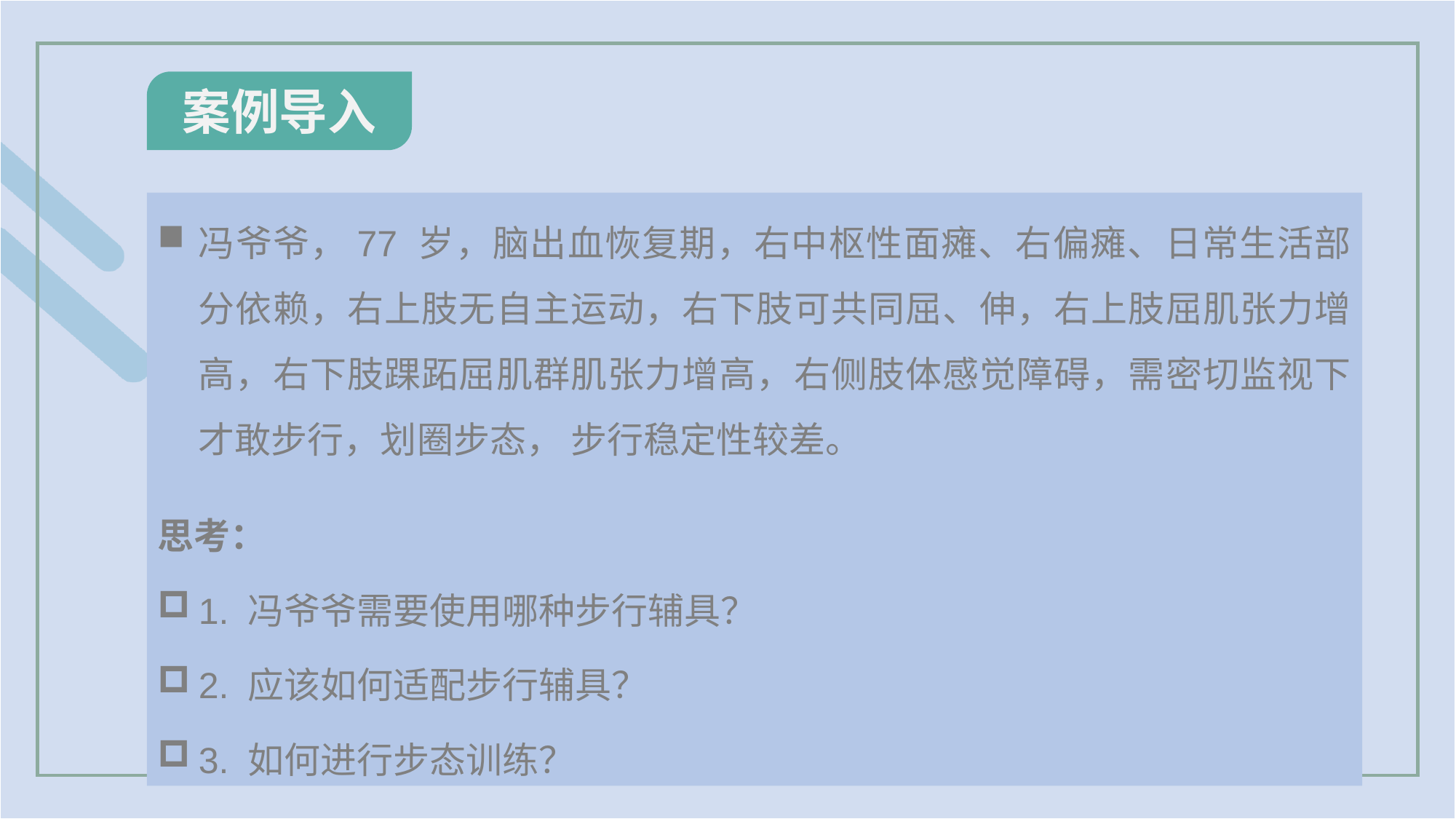

案例导入
冯爷爷，77 岁，脑出血恢复期，右中枢性面瘫、右偏瘫、日常生活部分依赖，右上肢无自主运动，右下肢可共同屈、伸，右上肢屈肌张力增高，右下肢踝跖屈肌群肌张力增高，右侧肢体感觉障碍，需密切监视下才敢步行，划圈步态， 步行稳定性较差。
思考：
1. 冯爷爷需要使用哪种步行辅具？
2. 应该如何适配步行辅具？
3. 如何进行步态训练？